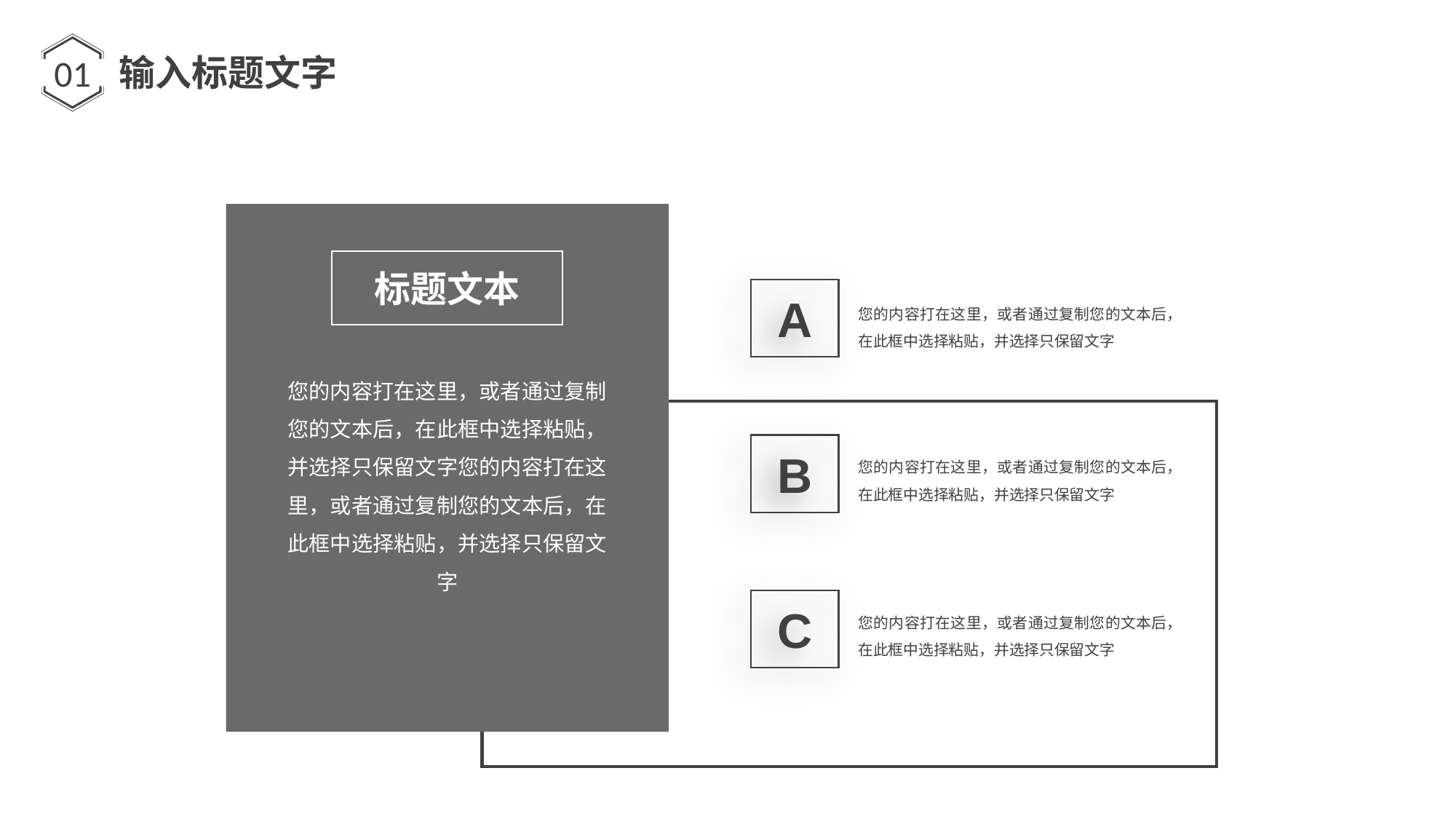

01
输入标题文字

您的内容打在这里，或者通过复制您的文本后，在此框中选择粘贴，并选择只保留文字您的内容打在这里，或者通过复制您的文本后，在此框中选择粘贴，并选择只保留文字
标题文本
A
您的内容打在这里，或者通过复制您的文本后，在此框中选择粘贴，并选择只保留文字

B
您的内容打在这里，或者通过复制您的文本后，在此框中选择粘贴，并选择只保留文字
C
您的内容打在这里，或者通过复制您的文本后，在此框中选择粘贴，并选择只保留文字